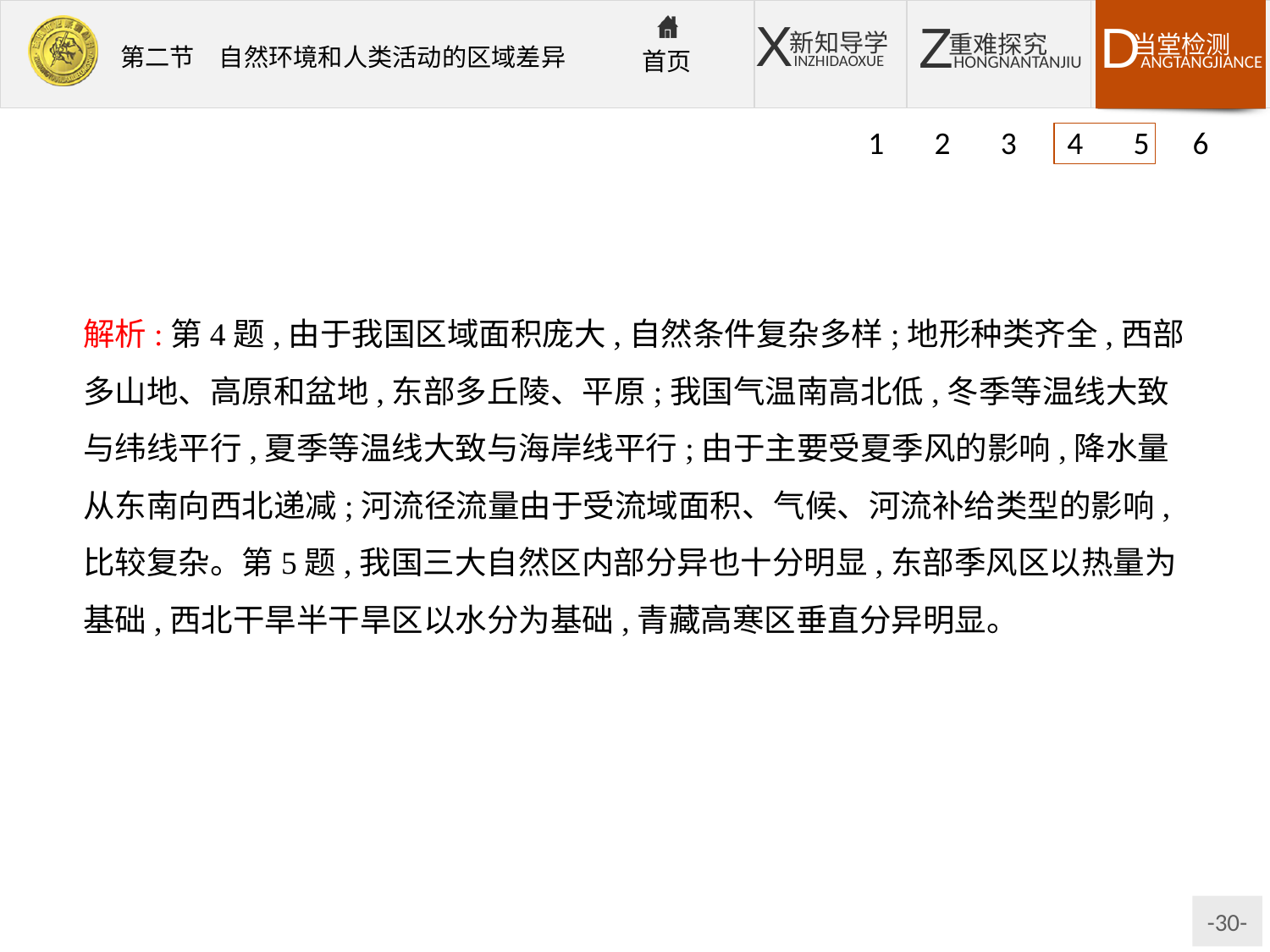

1       2       3       4       5      6

解析:第4题,由于我国区域面积庞大,自然条件复杂多样;地形种类齐全,西部多山地、高原和盆地,东部多丘陵、平原;我国气温南高北低,冬季等温线大致与纬线平行,夏季等温线大致与海岸线平行;由于主要受夏季风的影响,降水量从东南向西北递减;河流径流量由于受流域面积、气候、河流补给类型的影响,比较复杂。第5题,我国三大自然区内部分异也十分明显,东部季风区以热量为基础,西北干旱半干旱区以水分为基础,青藏高寒区垂直分异明显。
答案:4.C　5.D